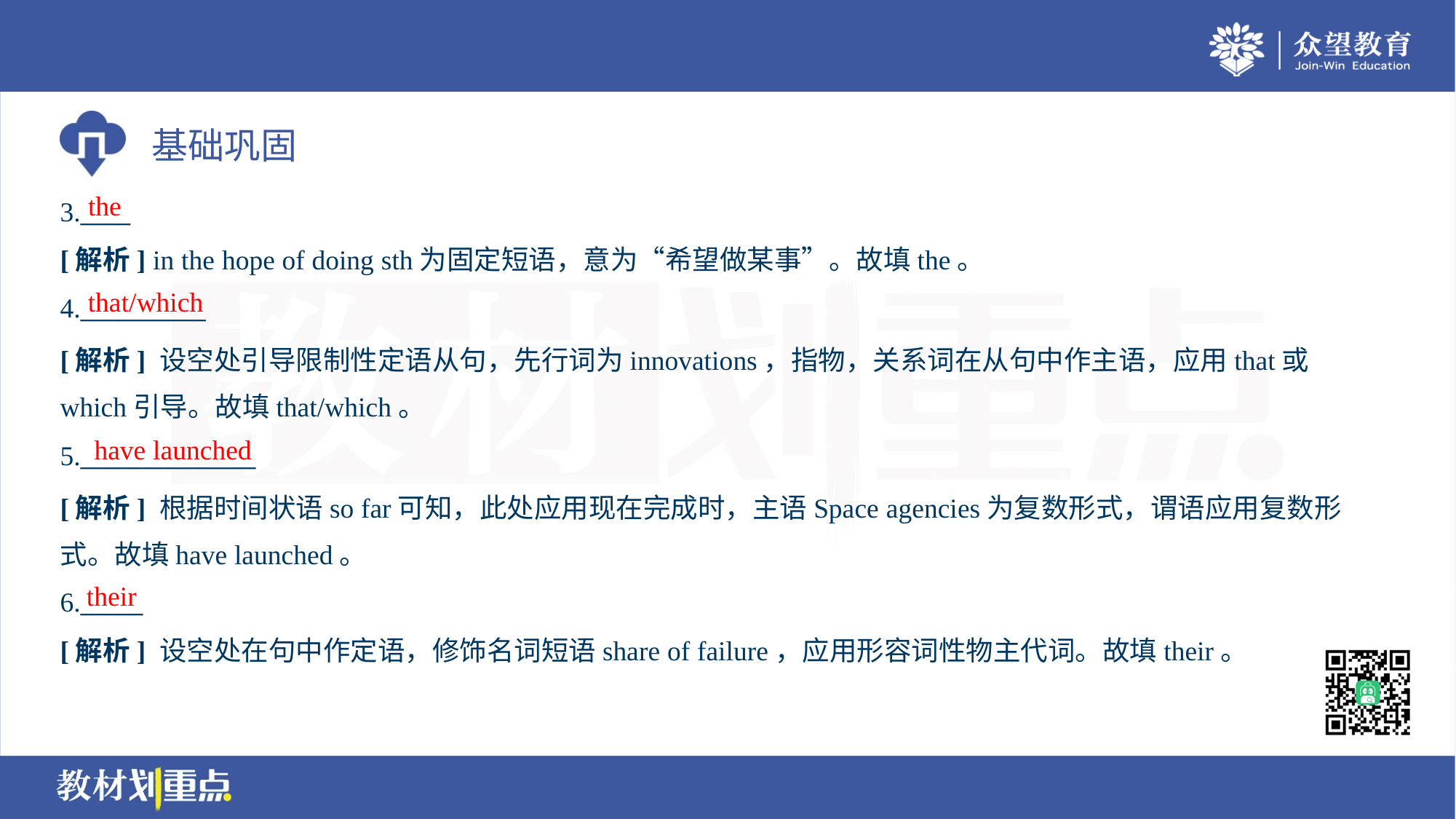

the
3.____
[解析] in the hope of doing sth为固定短语，意为“希望做某事”。故填the。
that/which
4.__________
[解析] 设空处引导限制性定语从句，先行词为innovations，指物，关系词在从句中作主语，应用that或
which引导。故填that/which。
have launched
5.______________
[解析] 根据时间状语so far可知，此处应用现在完成时，主语Space agencies为复数形式，谓语应用复数形
式。故填have launched。
their
6._____
[解析] 设空处在句中作定语，修饰名词短语share of failure，应用形容词性物主代词。故填their。